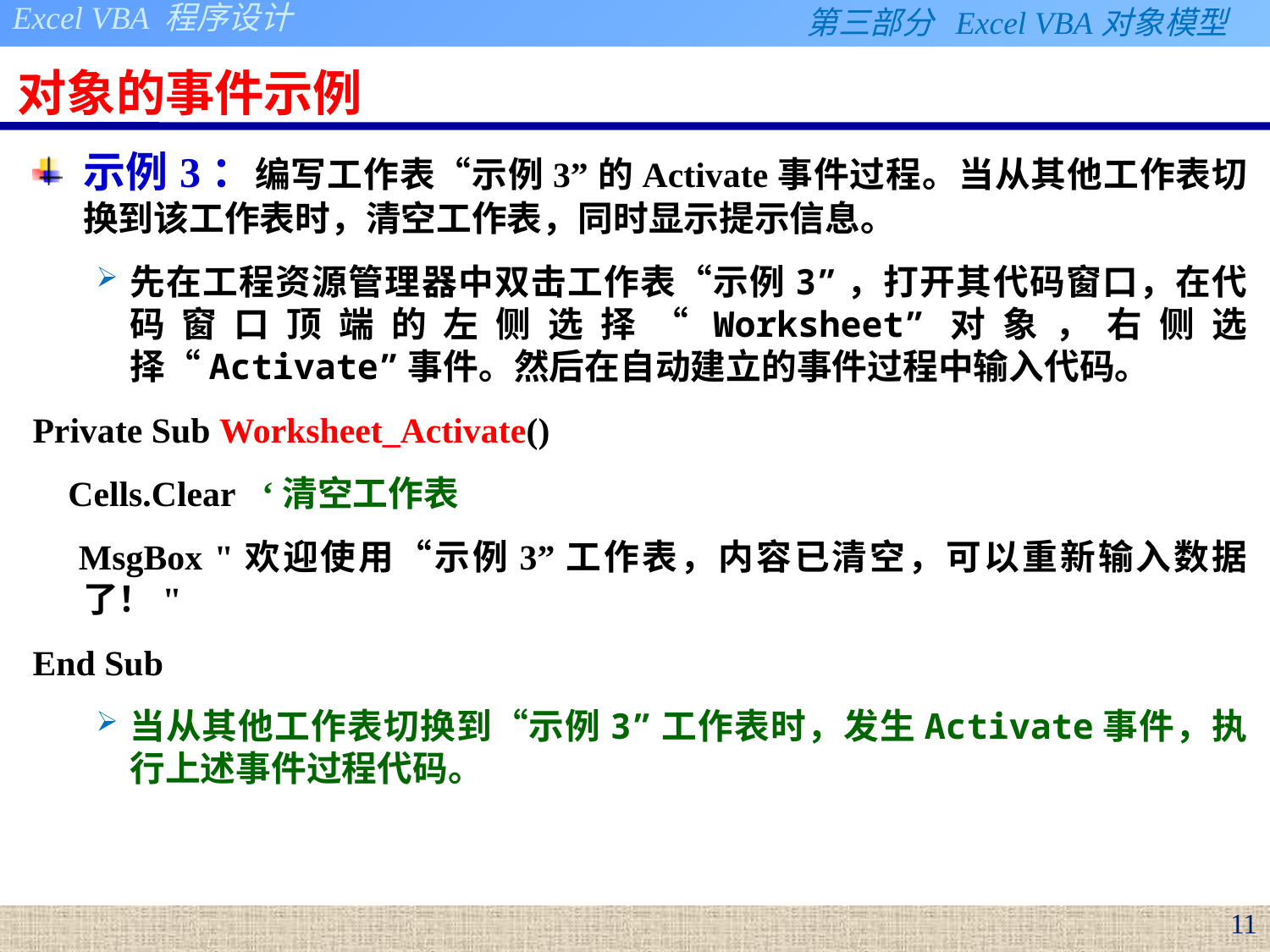

# 对象的事件示例
示例3：编写工作表“示例3”的Activate事件过程。当从其他工作表切换到该工作表时，清空工作表，同时显示提示信息。
先在工程资源管理器中双击工作表“示例3”，打开其代码窗口，在代码窗口顶端的左侧选择“Worksheet”对象，右侧选择“Activate”事件。然后在自动建立的事件过程中输入代码。
Private Sub Worksheet_Activate()
    Cells.Clear   ‘清空工作表
    MsgBox "欢迎使用“示例3”工作表，内容已清空，可以重新输入数据了！"
End Sub
当从其他工作表切换到“示例3”工作表时，发生Activate事件，执行上述事件过程代码。